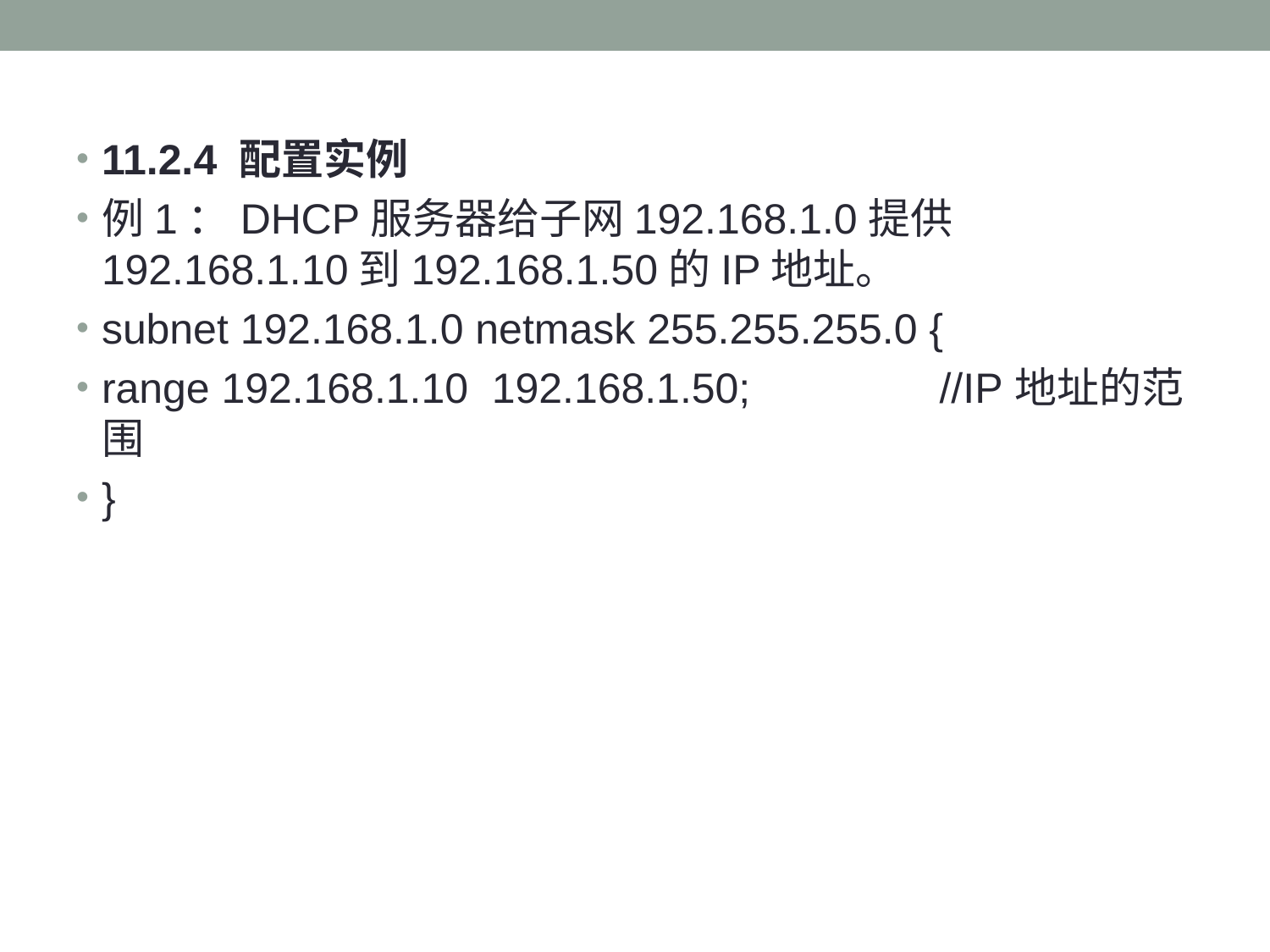

#
11.2.4 配置实例
例1：DHCP服务器给子网192.168.1.0提供192.168.1.10到192.168.1.50的IP地址。
subnet 192.168.1.0 netmask 255.255.255.0 {
range 192.168.1.10  192.168.1.50;                //IP地址的范围
}